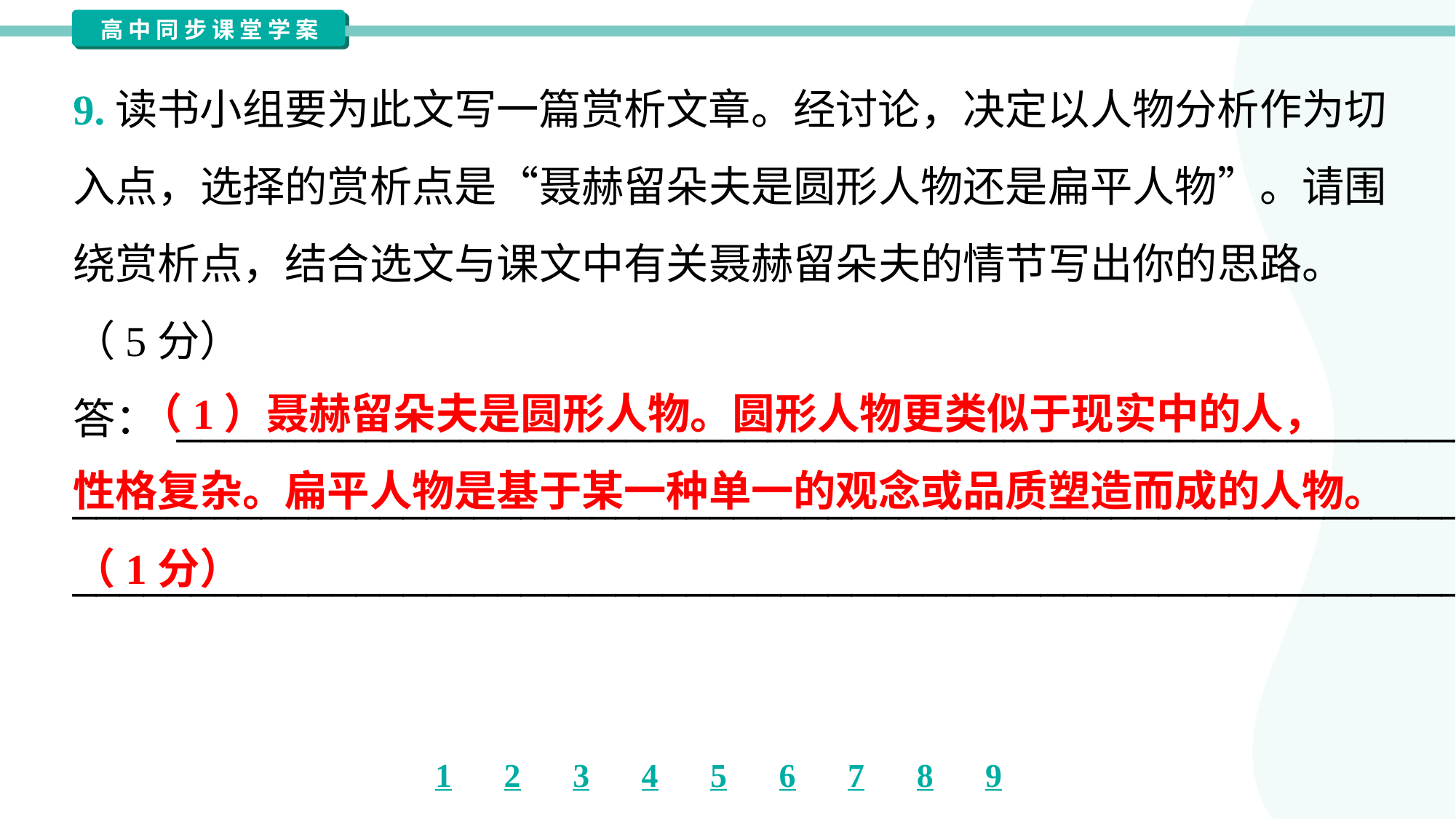

9.读书小组要为此文写一篇赏析文章。经讨论，决定以人物分析作为切
入点，选择的赏析点是“聂赫留朵夫是圆形人物还是扁平人物”。请围
绕赏析点，结合选文与课文中有关聂赫留朵夫的情节写出你的思路。
（5分）
答： ________________________________________________________
_____________________________________________________________
_____________________________________________________________
      （1）聂赫留朵夫是圆形人物。圆形人物更类似于现实中的人，
性格复杂。扁平人物是基于某一种单一的观念或品质塑造而成的人物。
（1分）